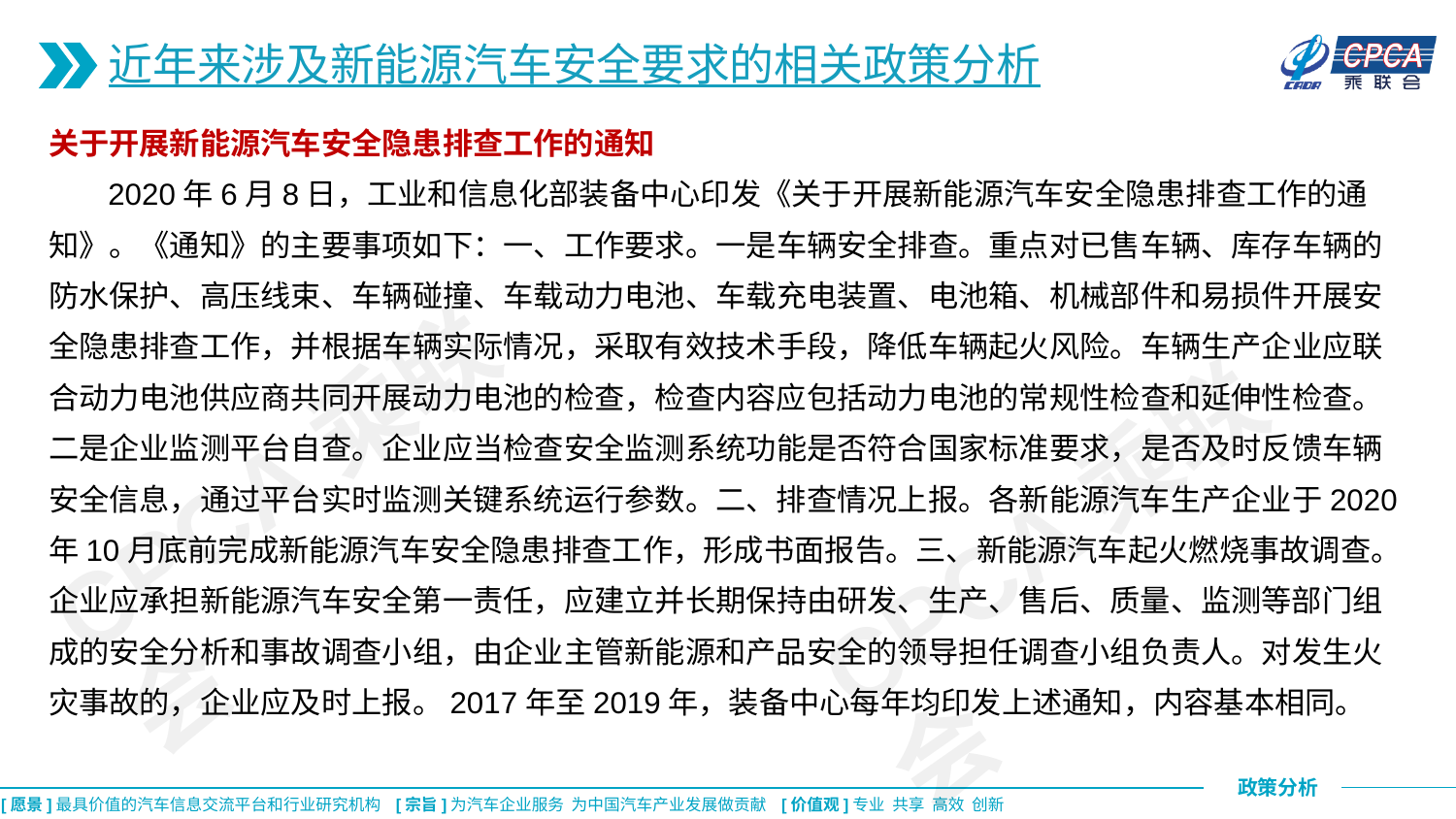

近年来涉及新能源汽车安全要求的相关政策分析
关于开展新能源汽车安全隐患排查工作的通知
       2020年6月8日，工业和信息化部装备中心印发《关于开展新能源汽车安全隐患排查工作的通知》。《通知》的主要事项如下：一、工作要求。一是车辆安全排查。重点对已售车辆、库存车辆的防水保护、高压线束、车辆碰撞、车载动力电池、车载充电装置、电池箱、机械部件和易损件开展安全隐患排查工作，并根据车辆实际情况，采取有效技术手段，降低车辆起火风险。车辆生产企业应联合动力电池供应商共同开展动力电池的检查，检查内容应包括动力电池的常规性检查和延伸性检查。二是企业监测平台自查。企业应当检查安全监测系统功能是否符合国家标准要求，是否及时反馈车辆安全信息，通过平台实时监测关键系统运行参数。二、排查情况上报。各新能源汽车生产企业于2020年10月底前完成新能源汽车安全隐患排查工作，形成书面报告。三、新能源汽车起火燃烧事故调查。企业应承担新能源汽车安全第一责任，应建立并长期保持由研发、生产、售后、质量、监测等部门组成的安全分析和事故调查小组，由企业主管新能源和产品安全的领导担任调查小组负责人。对发生火灾事故的，企业应及时上报。2017年至2019年，装备中心每年均印发上述通知，内容基本相同。
CPCA乘联会
CPCA乘联会